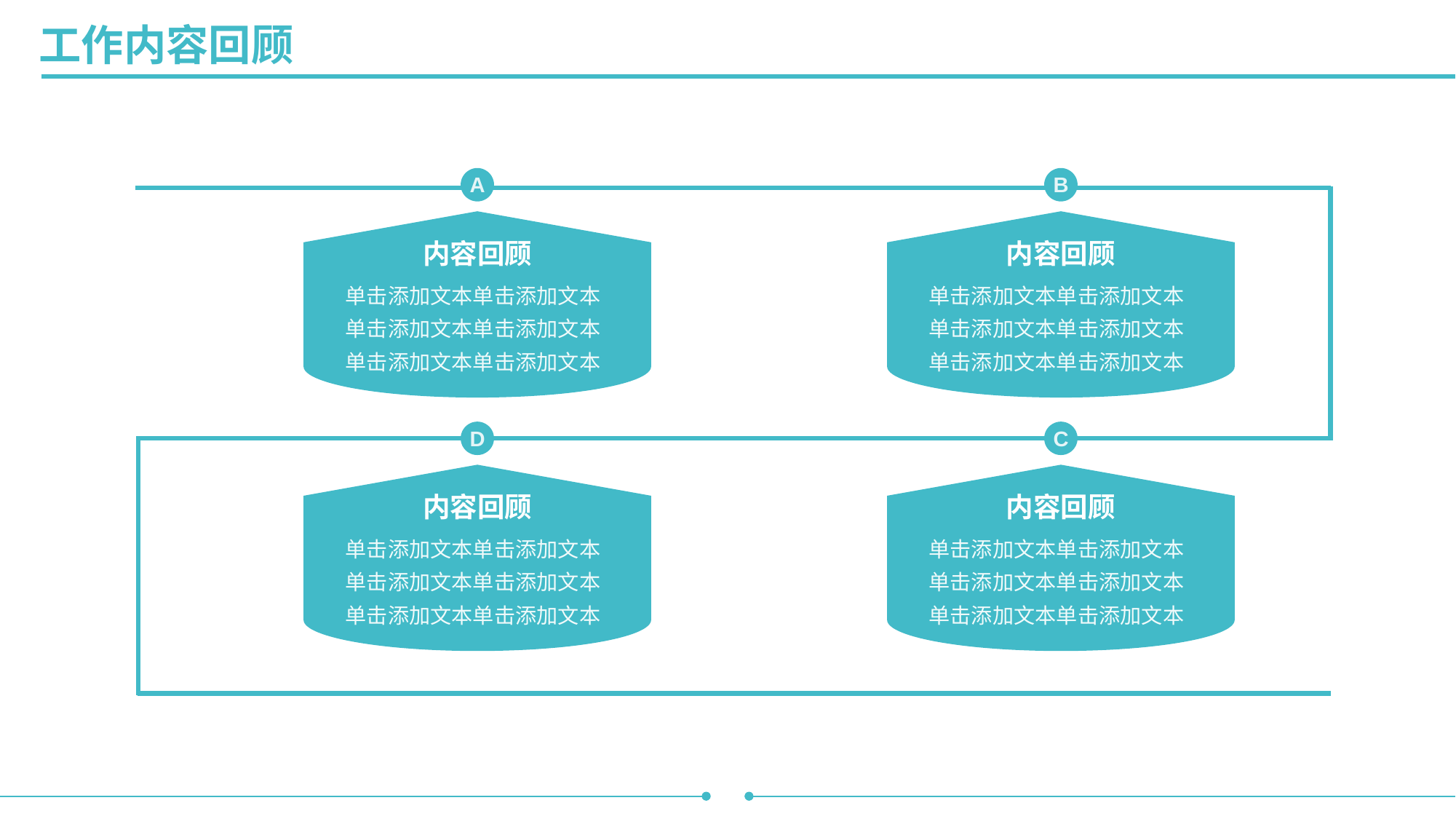

工作内容回顾

A

B

内容回顾
内容回顾
单击添加文本单击添加文本单击添加文本单击添加文本单击添加文本单击添加文本
单击添加文本单击添加文本单击添加文本单击添加文本单击添加文本单击添加文本

D

C

内容回顾
内容回顾
单击添加文本单击添加文本单击添加文本单击添加文本单击添加文本单击添加文本
单击添加文本单击添加文本单击添加文本单击添加文本单击添加文本单击添加文本